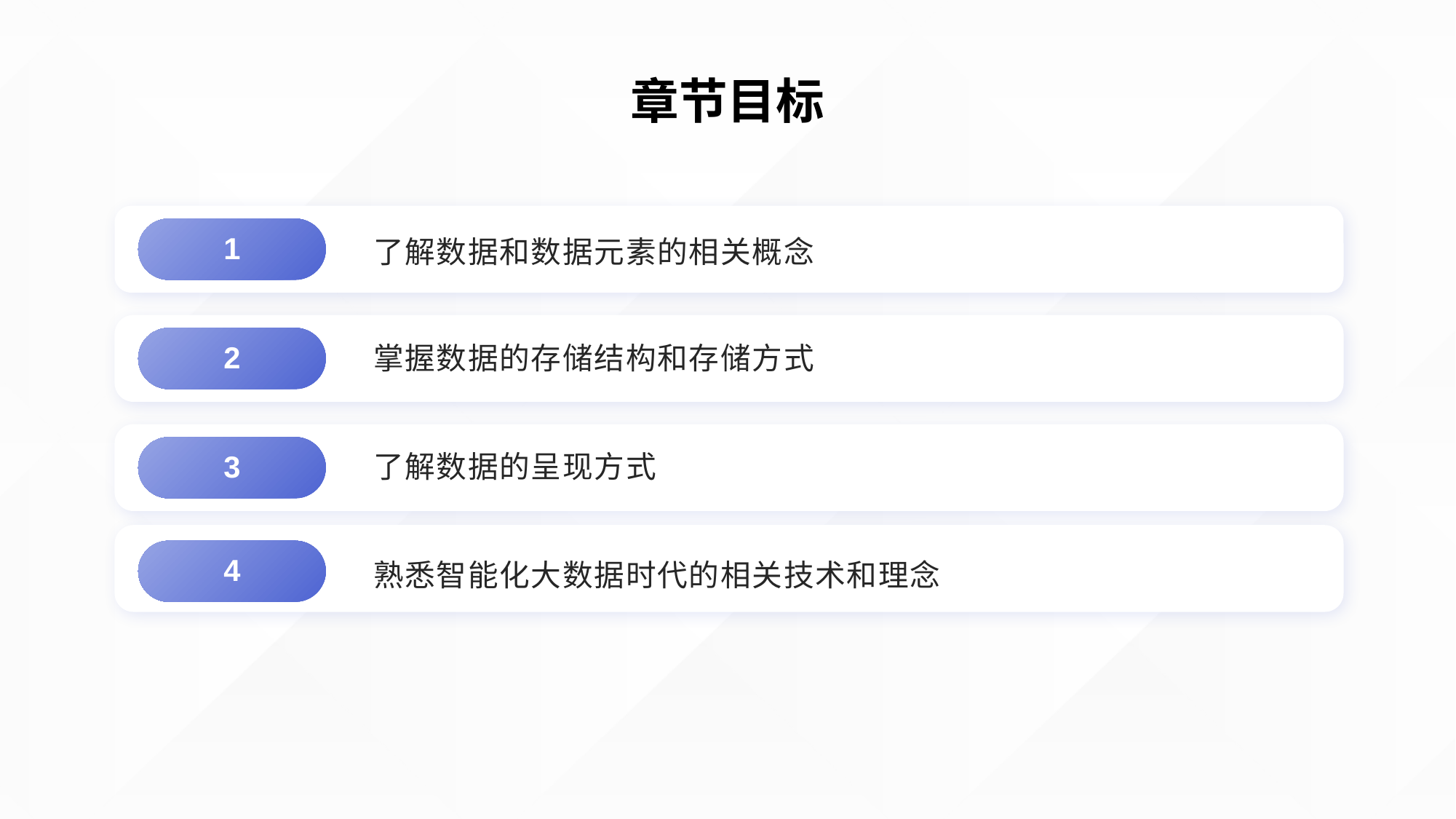

# 章节目标

了解数据和数据元素的相关概念
1

掌握数据的存储结构和存储方式

2

了解数据的呈现方式
3

熟悉智能化大数据时代的相关技术和理念
4